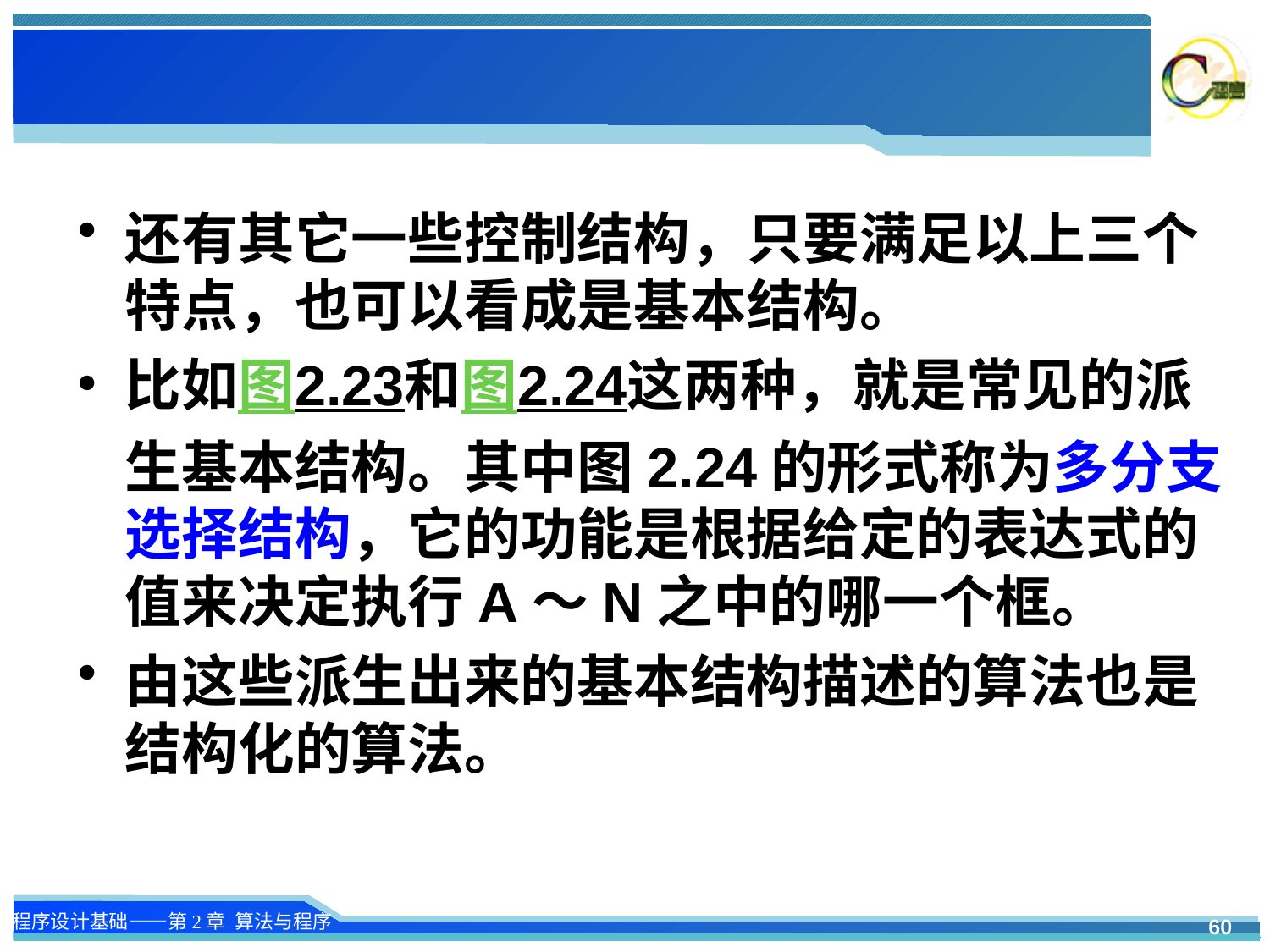

#
还有其它一些控制结构，只要满足以上三个特点，也可以看成是基本结构。
比如图2.23和图2.24这两种，就是常见的派生基本结构。其中图2.24的形式称为多分支选择结构，它的功能是根据给定的表达式的值来决定执行A～N之中的哪一个框。
由这些派生出来的基本结构描述的算法也是结构化的算法。
60